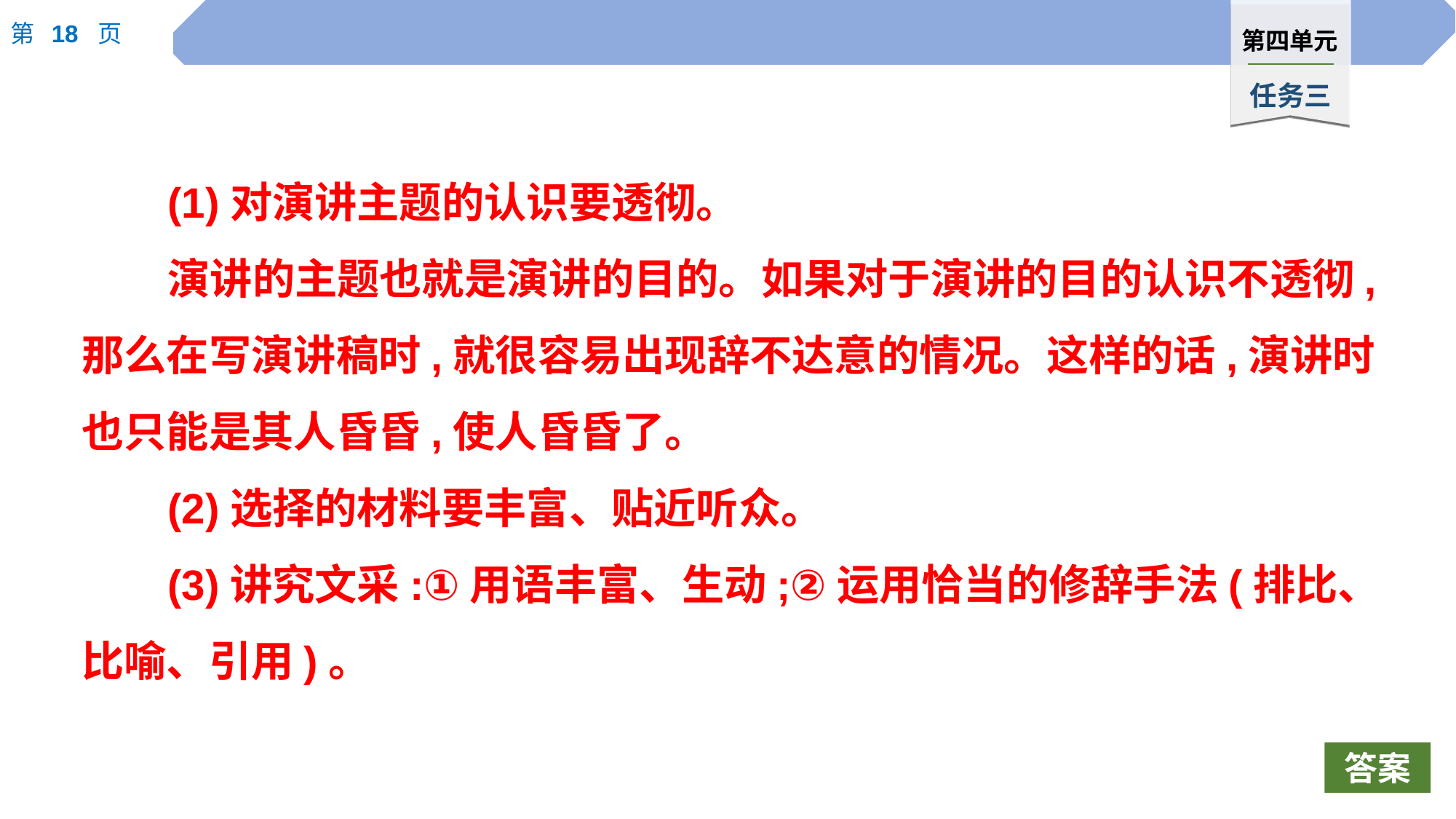

(1)对演讲主题的认识要透彻。
演讲的主题也就是演讲的目的。如果对于演讲的目的认识不透彻,那么在写演讲稿时,就很容易出现辞不达意的情况。这样的话,演讲时也只能是其人昏昏,使人昏昏了。
(2)选择的材料要丰富、贴近听众。
(3)讲究文采:①用语丰富、生动;②运用恰当的修辞手法(排比、比喻、引用)。
答案